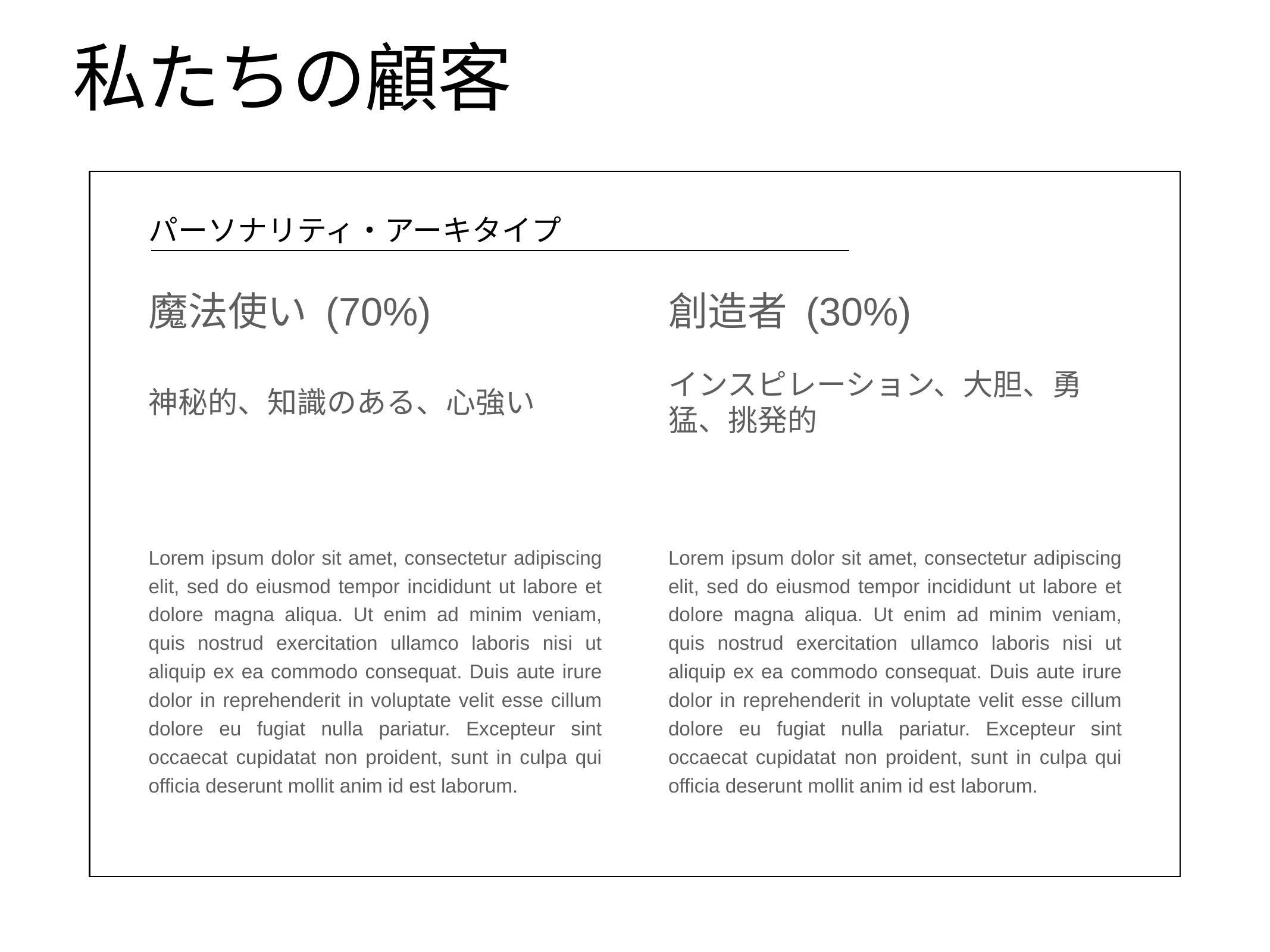

10
# 私たちの顧客

パーソナリティ・アーキタイプ

魔法使い (70%)
創造者 (30%)
神秘的、知識のある、心強い
インスピレーション、大胆、勇猛、挑発的
Lorem ipsum dolor sit amet, consectetur adipiscing elit, sed do eiusmod tempor incididunt ut labore et dolore magna aliqua. Ut enim ad minim veniam, quis nostrud exercitation ullamco laboris nisi ut aliquip ex ea commodo consequat. Duis aute irure dolor in reprehenderit in voluptate velit esse cillum dolore eu fugiat nulla pariatur. Excepteur sint occaecat cupidatat non proident, sunt in culpa qui officia deserunt mollit anim id est laborum.
Lorem ipsum dolor sit amet, consectetur adipiscing elit, sed do eiusmod tempor incididunt ut labore et dolore magna aliqua. Ut enim ad minim veniam, quis nostrud exercitation ullamco laboris nisi ut aliquip ex ea commodo consequat. Duis aute irure dolor in reprehenderit in voluptate velit esse cillum dolore eu fugiat nulla pariatur. Excepteur sint occaecat cupidatat non proident, sunt in culpa qui officia deserunt mollit anim id est laborum.